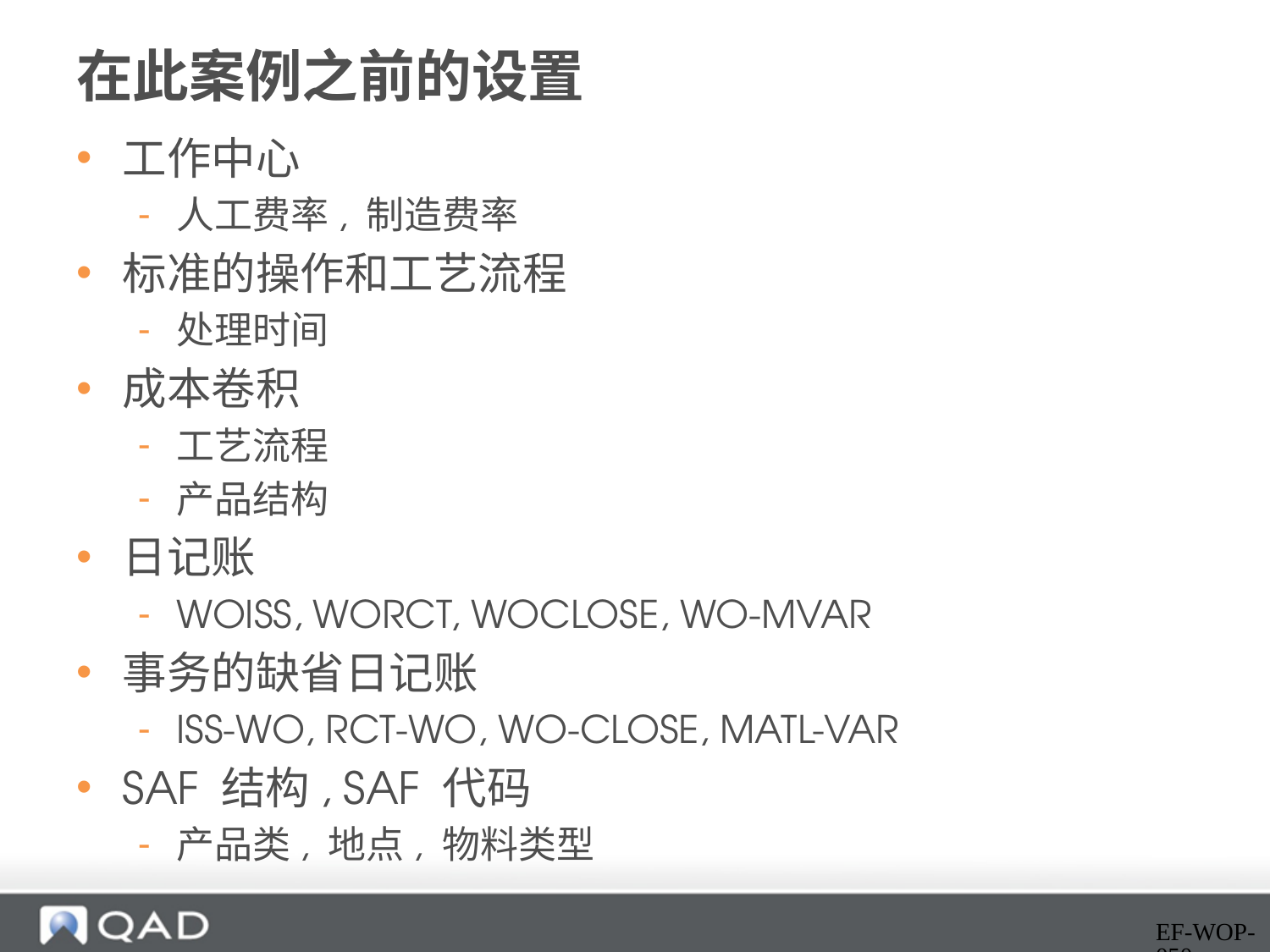

# 在此案例之前的设置
工作中心
人工费率, 制造费率
标准的操作和工艺流程
处理时间
成本卷积
工艺流程
产品结构
日记账
WOISS, WORCT, WOCLOSE, WO-MVAR
事务的缺省日记账
ISS-WO, RCT-WO, WO-CLOSE, MATL-VAR
SAF 结构, SAF 代码
产品类, 地点, 物料类型

EF-WOP-050